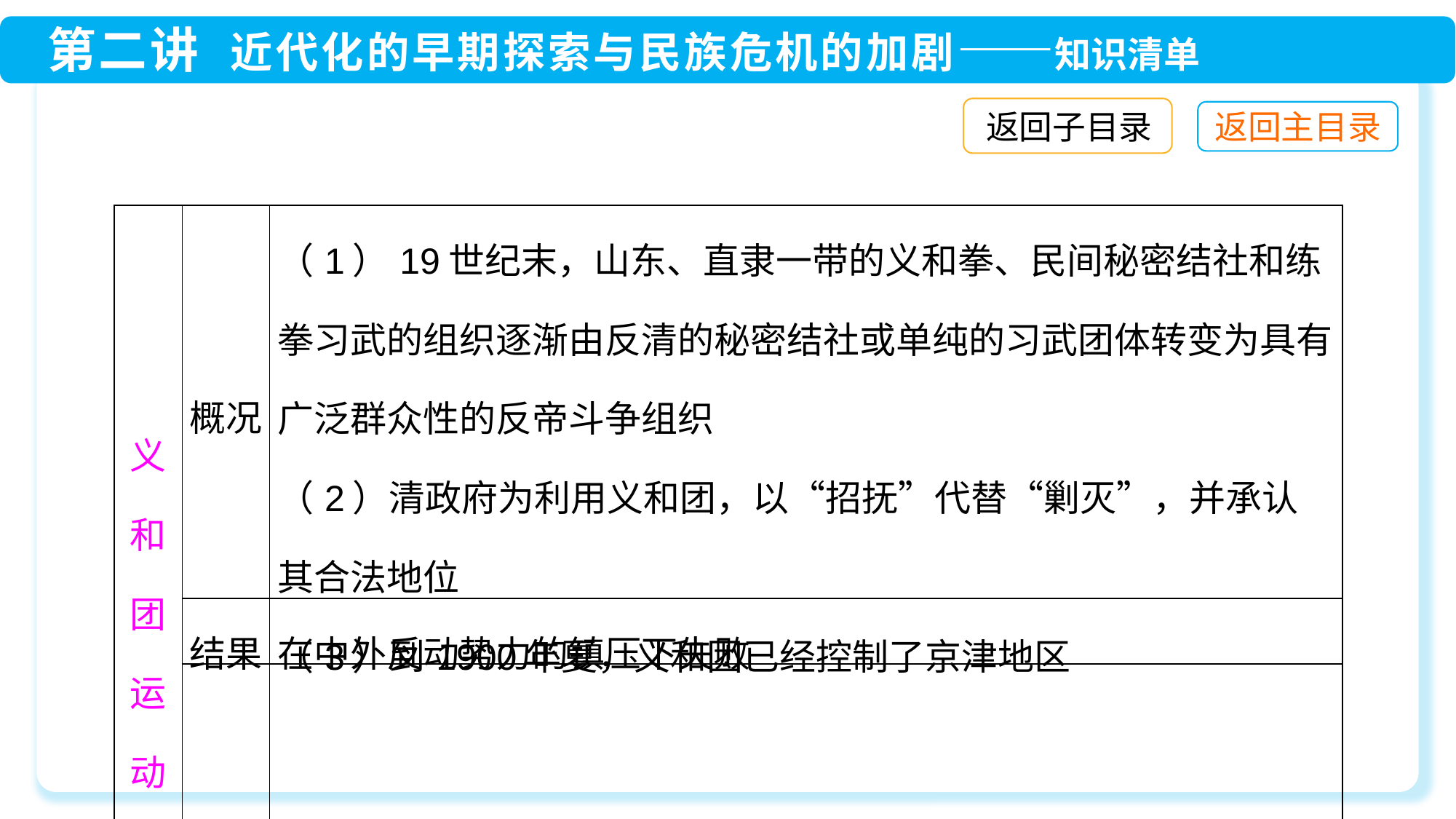

返回子目录
| 义和团运动 | 概况 | （1）19世纪末，山东、直隶一带的义和拳、民间秘密结社和练拳习武的组织逐渐由反清的秘密结社或单纯的习武团体转变为具有广泛群众性的反帝斗争组织 （2）清政府为利用义和团，以“招抚”代替“剿灭”，并承认其合法地位 （3）到1900年夏，义和团已经控制了京津地区 |
| --- | --- | --- |
|  | 结果 | 在中外反动势力的镇压下失败 |
|  | 影响 | 沉重打击了帝国主义瓜分中国的野心 |